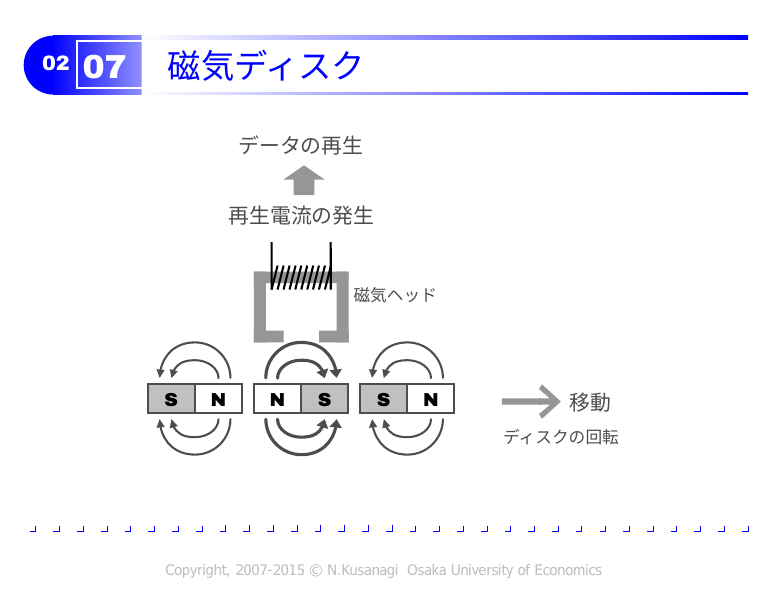

# 07   磁気ディスク
データの再生

再生電流の発生

磁気ヘッド

S
N

N
S

S
N

移動
ディスクの回転